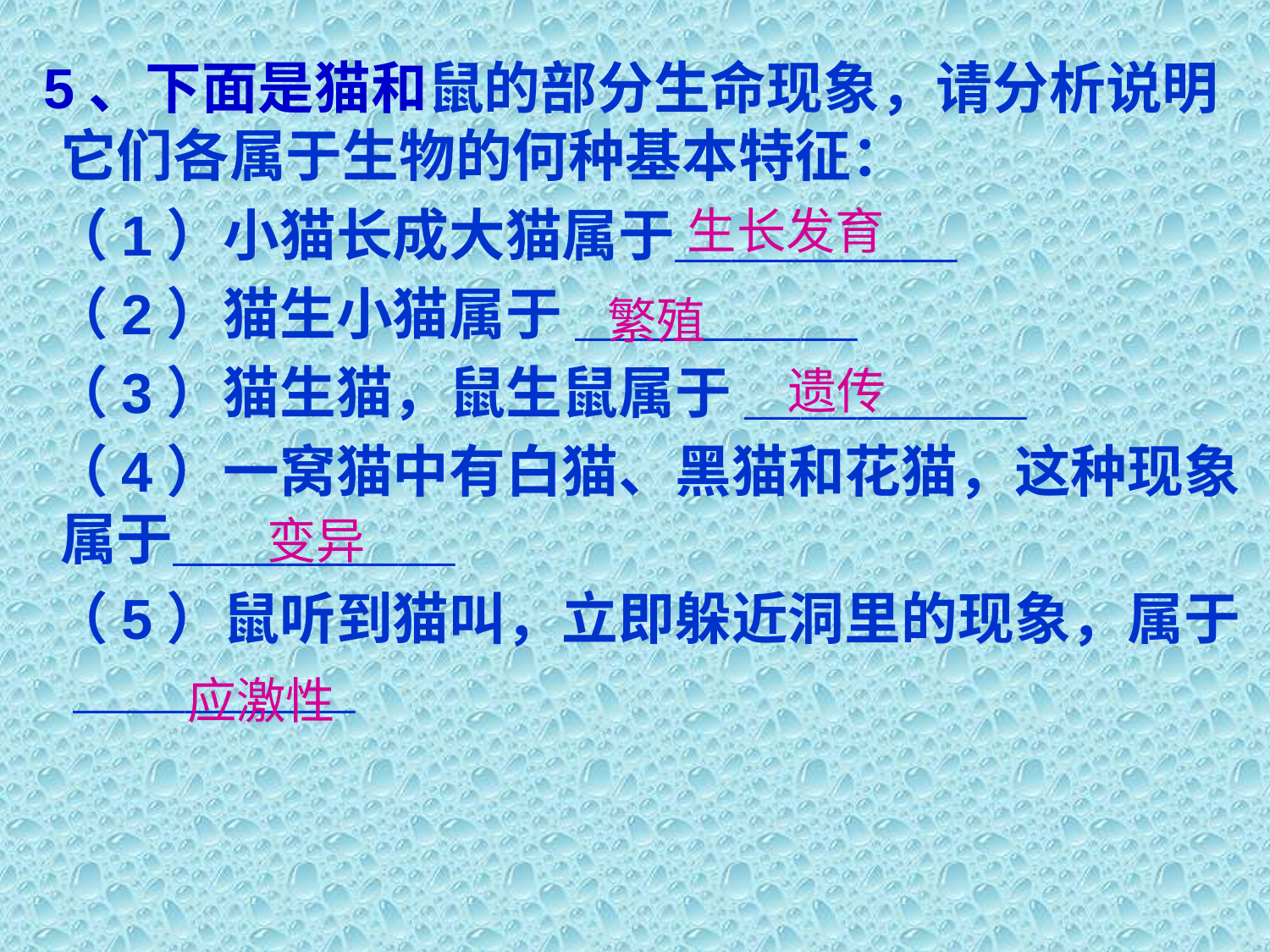

5、下面是猫和鼠的部分生命现象，请分析说明它们各属于生物的何种基本特征：
  （1）小猫长成大猫属于＿＿＿＿＿
  （2）猫生小猫属于 ＿＿＿＿＿
  （3）猫生猫，鼠生鼠属于 ＿＿＿＿＿
  （4）一窝猫中有白猫、黑猫和花猫，这种现象属于＿＿＿＿＿
  （5）鼠听到猫叫，立即躲近洞里的现象，属于  ＿＿＿＿＿
生长发育
繁殖
遗传
变异
应激性